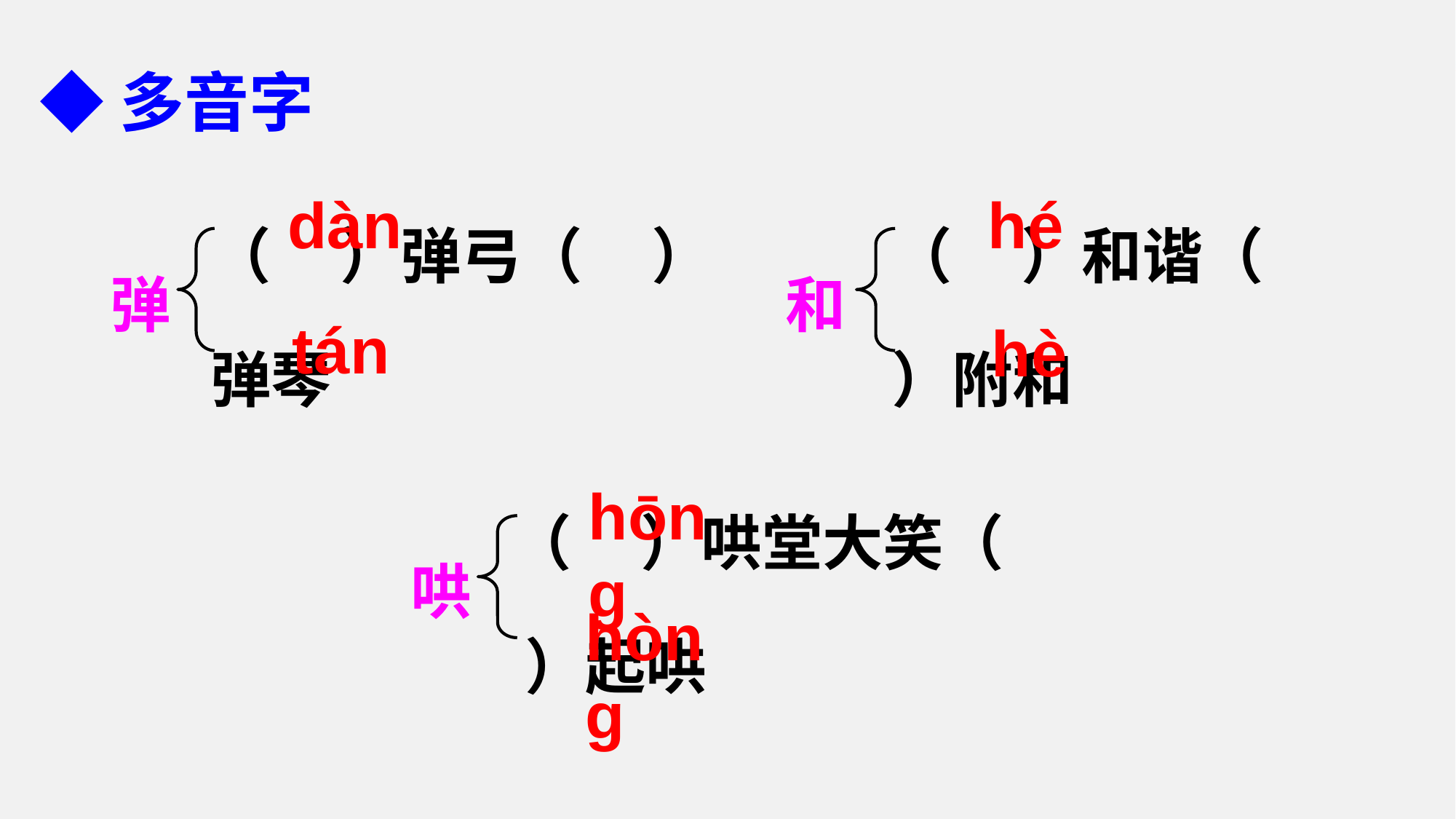

◆多音字
（     ）弹弓（     ）弹琴
（     ）和谐（     ）附和
hé
dàn
弹
和

tán
hè
（     ）哄堂大笑（     ）起哄
hōnɡ
哄

hònɡ